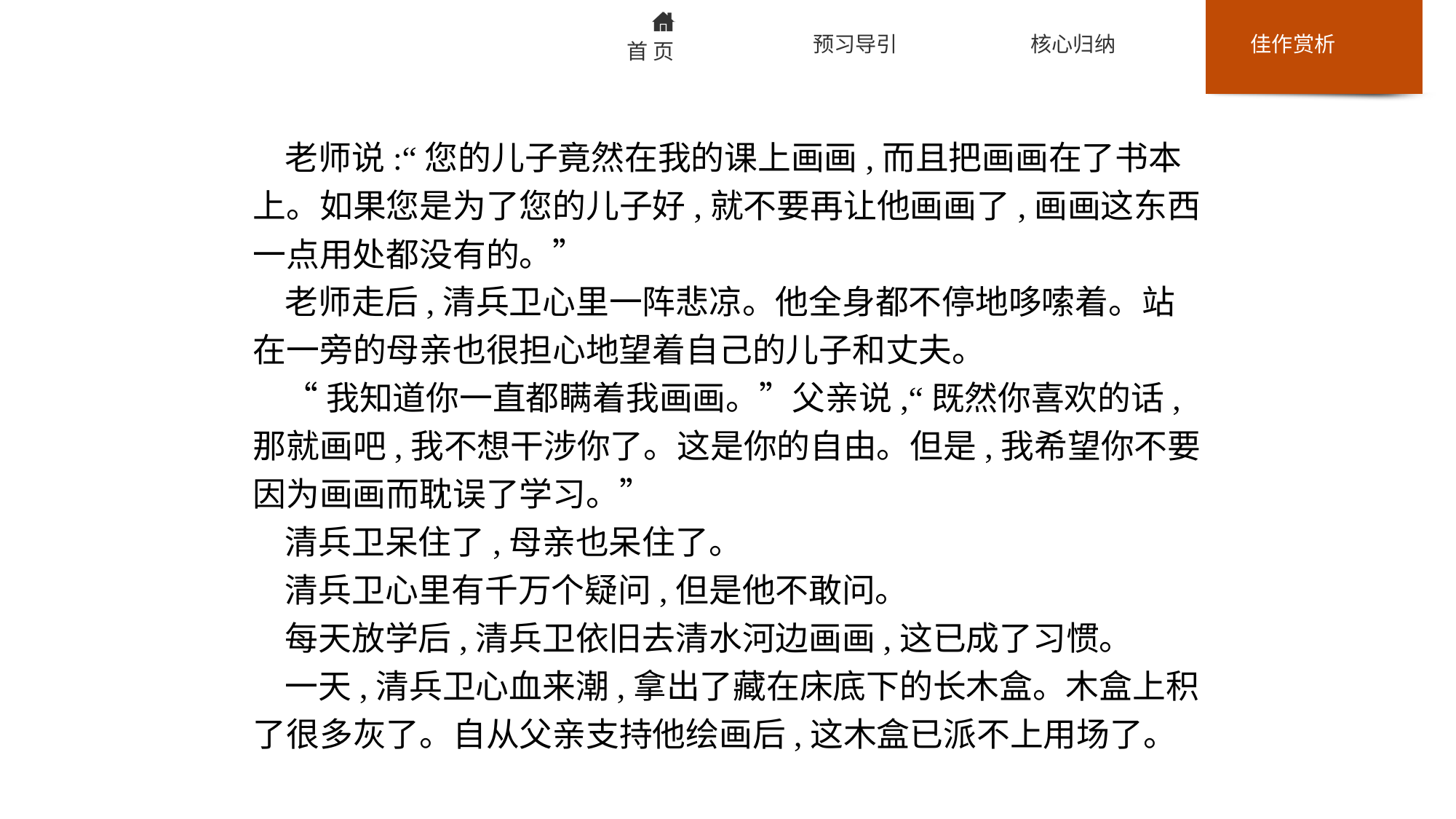

老师说:“您的儿子竟然在我的课上画画,而且把画画在了书本上。如果您是为了您的儿子好,就不要再让他画画了,画画这东西一点用处都没有的。”
老师走后,清兵卫心里一阵悲凉。他全身都不停地哆嗦着。站在一旁的母亲也很担心地望着自己的儿子和丈夫。
“我知道你一直都瞒着我画画。”父亲说,“既然你喜欢的话,那就画吧,我不想干涉你了。这是你的自由。但是,我希望你不要因为画画而耽误了学习。”
清兵卫呆住了,母亲也呆住了。
清兵卫心里有千万个疑问,但是他不敢问。
每天放学后,清兵卫依旧去清水河边画画,这已成了习惯。
一天,清兵卫心血来潮,拿出了藏在床底下的长木盒。木盒上积了很多灰了。自从父亲支持他绘画后,这木盒已派不上用场了。